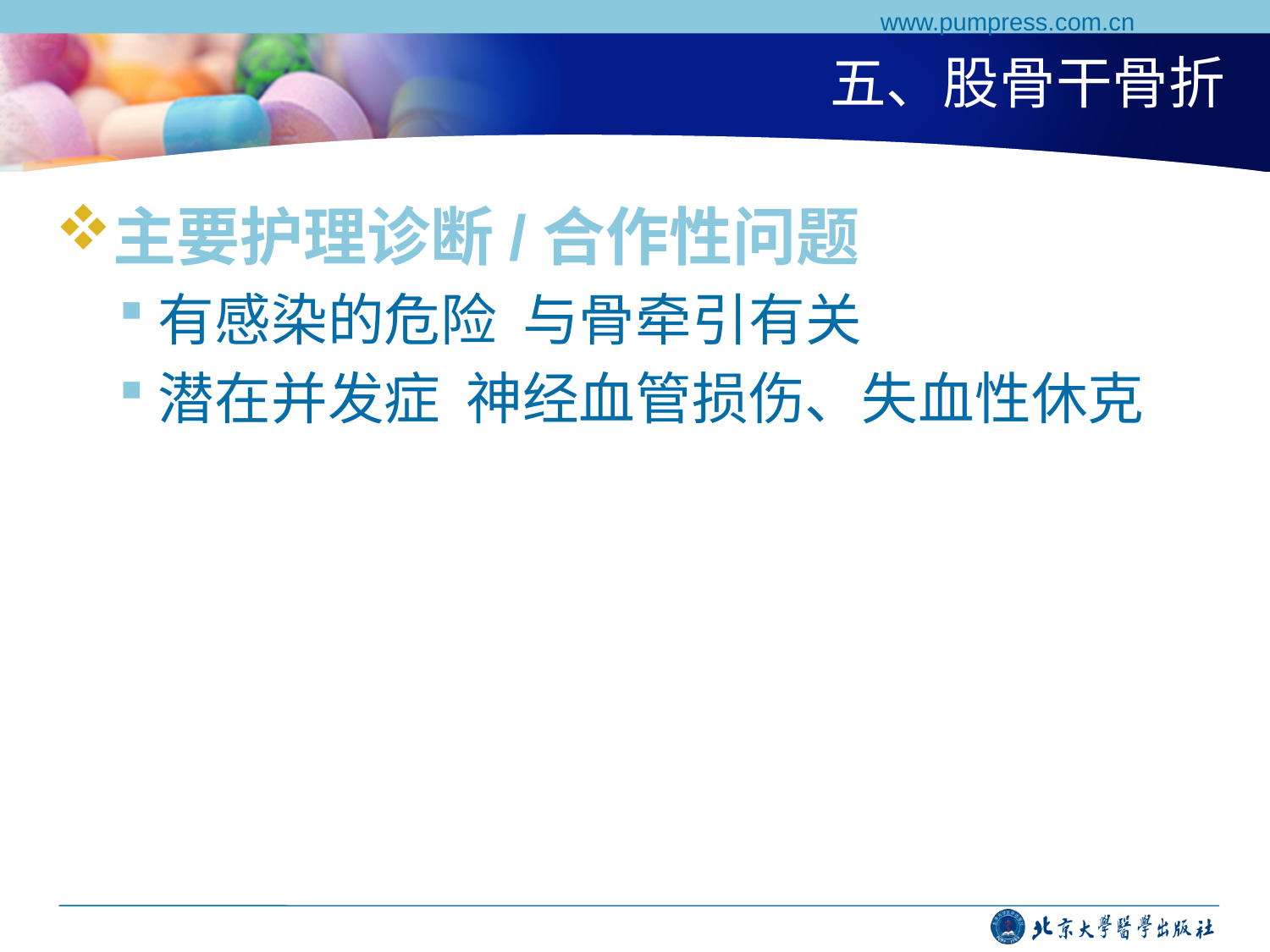

www.pumpress.com.cn
# 五、股骨干骨折
主要护理诊断/合作性问题
有感染的危险  与骨牵引有关
潜在并发症  神经血管损伤、失血性休克